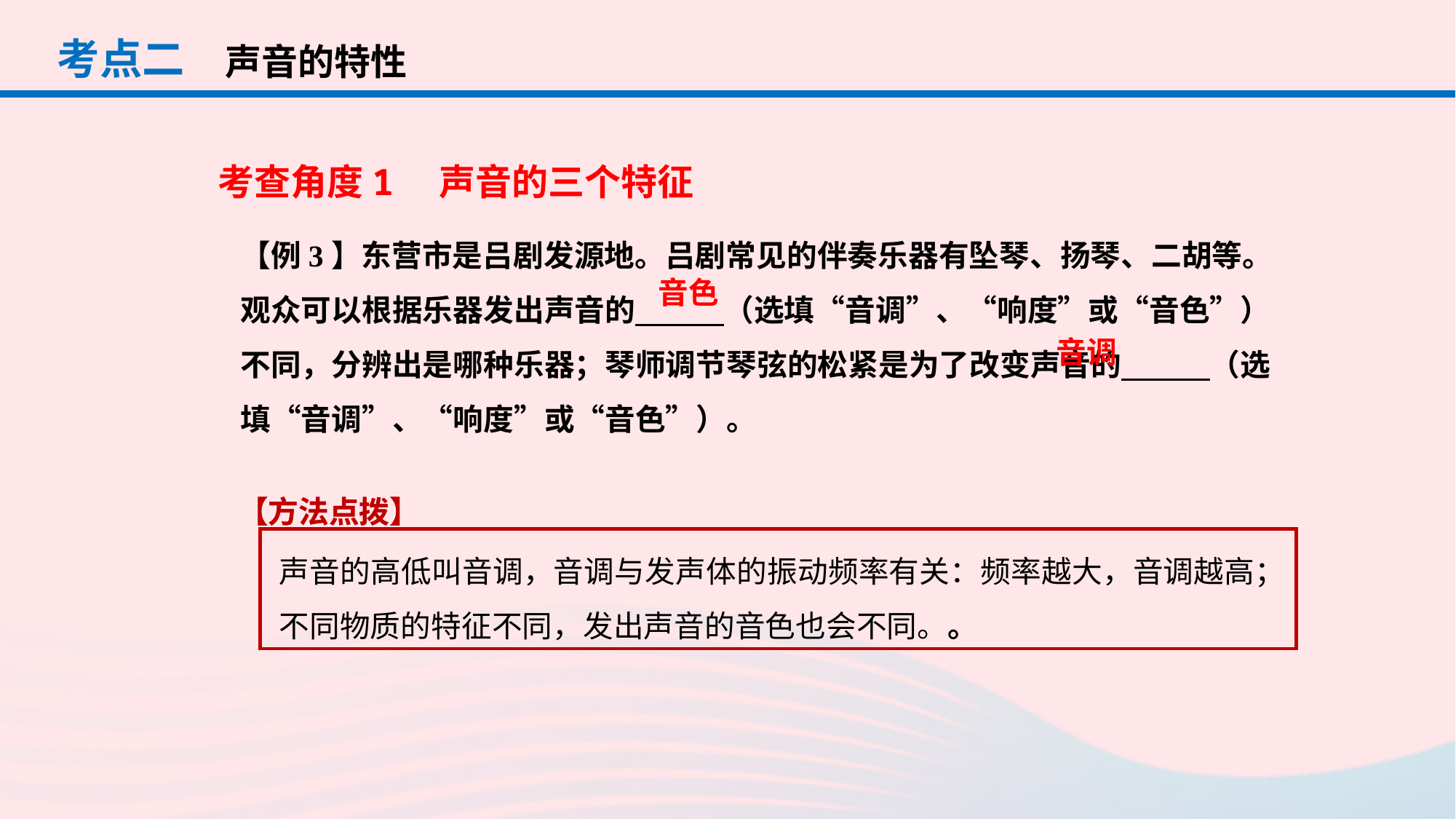

考点二
声音的特性
考查角度1　声音的三个特征
【例3】东营市是吕剧发源地。吕剧常见的伴奏乐器有坠琴、扬琴、二胡等。观众可以根据乐器发出声音的　    　（选填“音调”、“响度”或“音色”）不同，分辨出是哪种乐器；琴师调节琴弦的松紧是为了改变声音的　    　（选填“音调”、“响度”或“音色”）。
音色
音调
【方法点拨】
【方法点拨】
声音的高低叫音调，音调与发声体的振动频率有关：频率越大，音调越高；不同物质的特征不同，发出声音的音色也会不同。。